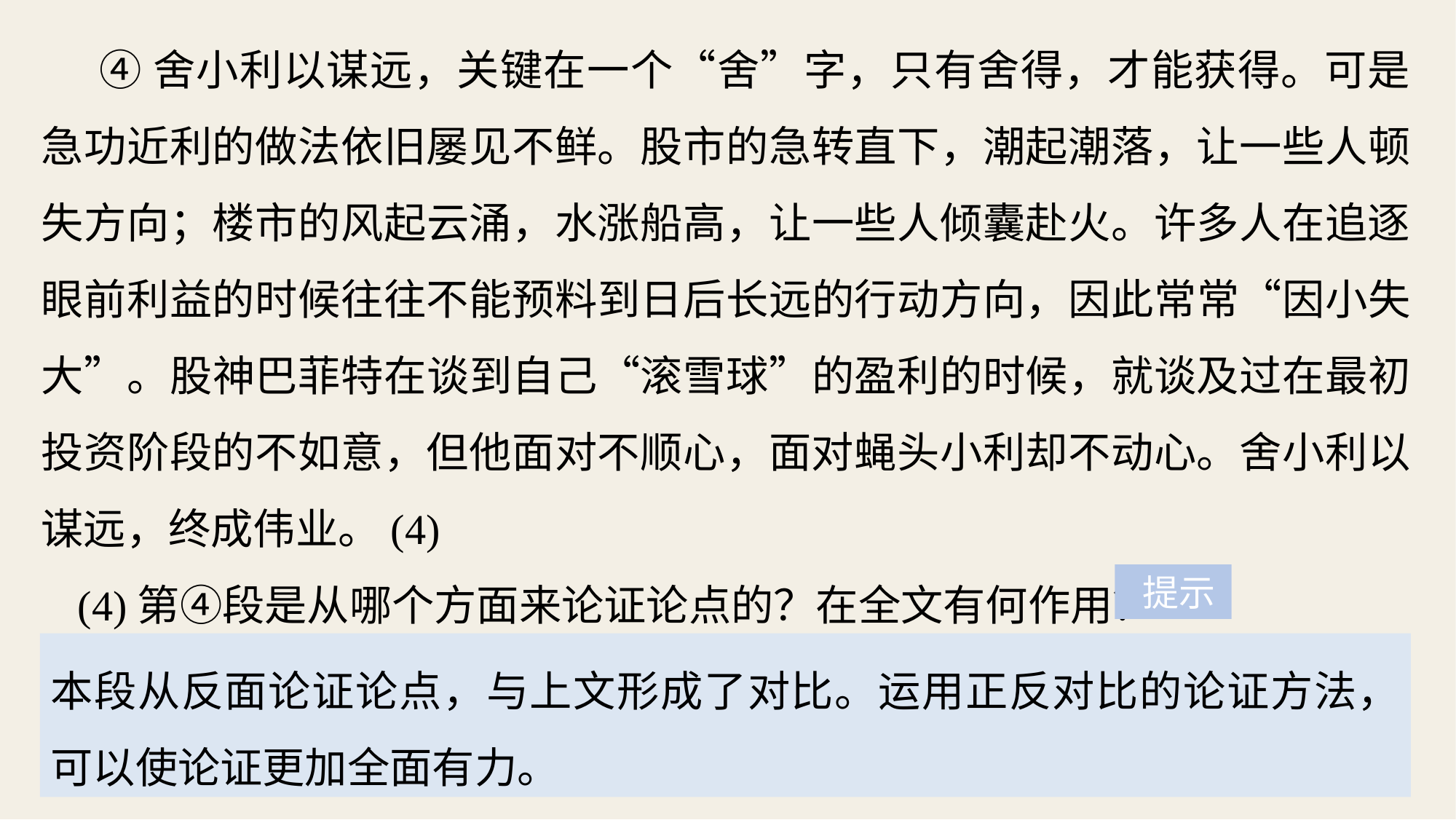

④舍小利以谋远，关键在一个“舍”字，只有舍得，才能获得。可是急功近利的做法依旧屡见不鲜。股市的急转直下，潮起潮落，让一些人顿失方向；楼市的风起云涌，水涨船高，让一些人倾囊赴火。许多人在追逐眼前利益的时候往往不能预料到日后长远的行动方向，因此常常“因小失大”。股神巴菲特在谈到自己“滚雪球”的盈利的时候，就谈及过在最初投资阶段的不如意，但他面对不顺心，面对蝇头小利却不动心。舍小利以谋远，终成伟业。(4)
(4)第④段是从哪个方面来论证论点的？在全文有何作用？
 提示
本段从反面论证论点，与上文形成了对比。运用正反对比的论证方法，可以使论证更加全面有力。